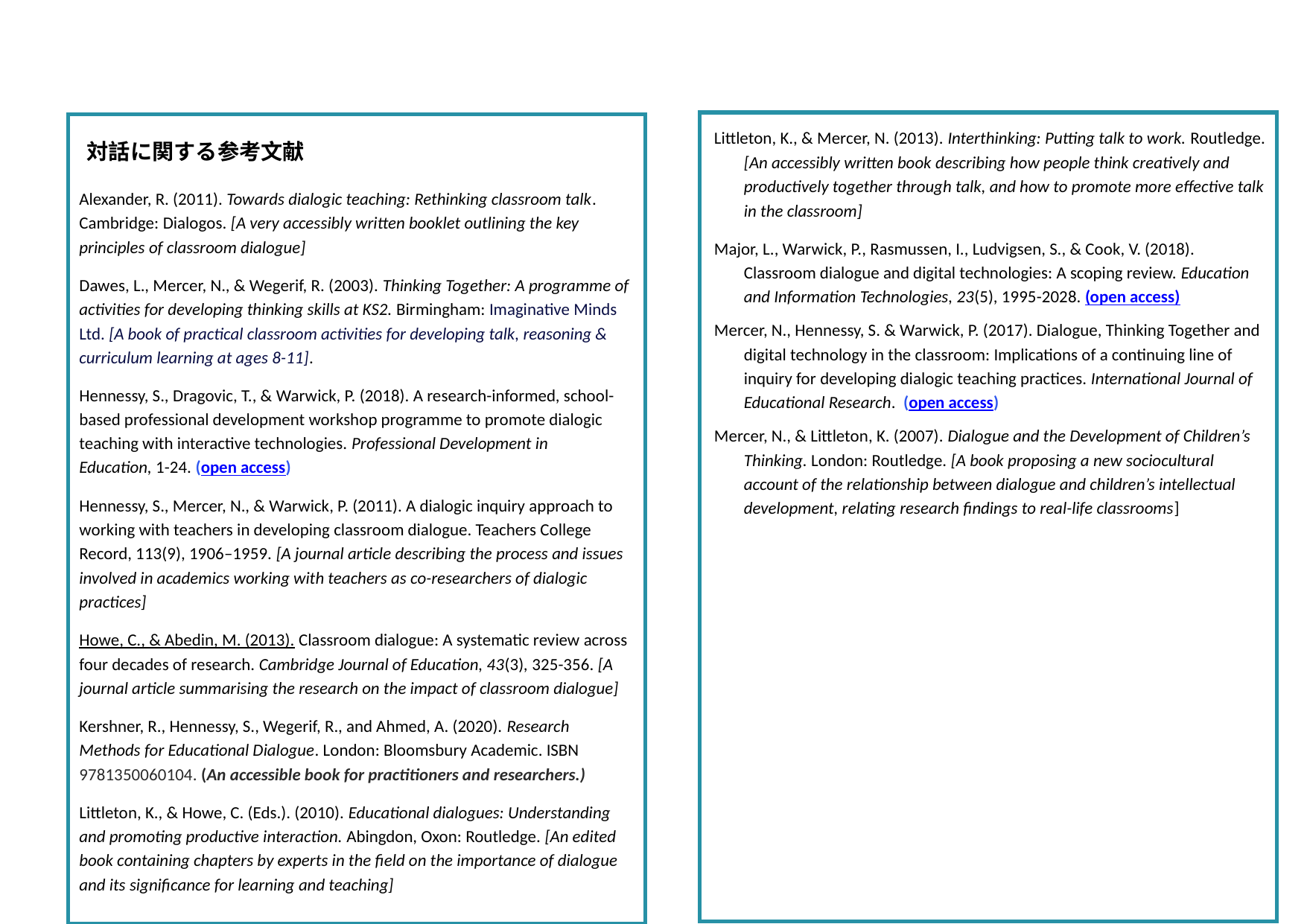

Littleton, K., & Mercer, N. (2013). Interthinking: Putting talk to work. Routledge. [An accessibly written book describing how people think creatively and productively together through talk, and how to promote more effective talk in the classroom]
Major, L., Warwick, P., Rasmussen, I., Ludvigsen, S., & Cook, V. (2018). Classroom dialogue and digital technologies: A scoping review. Education and Information Technologies, 23(5), 1995-2028. (open access)
Mercer, N., Hennessy, S. & Warwick, P. (2017). Dialogue, Thinking Together and digital technology in the classroom: Implications of a continuing line of inquiry for developing dialogic teaching practices. International Journal of Educational Research.  (open access)
Mercer, N., & Littleton, K. (2007). Dialogue and the Development of Children’s Thinking. London: Routledge. [A book proposing a new sociocultural account of the relationship between dialogue and children’s intellectual development, relating research findings to real-life classrooms]

Alexander, R. (2011). Towards dialogic teaching: Rethinking classroom talk. Cambridge: Dialogos. [A very accessibly written booklet outlining the key principles of classroom dialogue]
Dawes, L., Mercer, N., & Wegerif, R. (2003). Thinking Together: A programme of activities for developing thinking skills at KS2. Birmingham: Imaginative Minds Ltd. [A book of practical classroom activities for developing talk, reasoning & curriculum learning at ages 8-11].
Hennessy, S., Dragovic, T., & Warwick, P. (2018). A research-informed, school-based professional development workshop programme to promote dialogic teaching with interactive technologies. Professional Development in Education, 1-24. (open access)
Hennessy, S., Mercer, N., & Warwick, P. (2011). A dialogic inquiry approach to working with teachers in developing classroom dialogue. Teachers College Record, 113(9), 1906–1959. [A journal article describing the process and issues involved in academics working with teachers as co-researchers of dialogic practices]
Howe, C., & Abedin, M. (2013). Classroom dialogue: A systematic review across four decades of research. Cambridge Journal of Education, 43(3), 325-356. [A journal article summarising the research on the impact of classroom dialogue]
Kershner, R., Hennessy, S., Wegerif, R., and Ahmed, A. (2020). Research Methods for Educational Dialogue. London: Bloomsbury Academic. ISBN 9781350060104. (An accessible book for practitioners and researchers.)
Littleton, K., & Howe, C. (Eds.). (2010). Educational dialogues: Understanding and promoting productive interaction. Abingdon, Oxon: Routledge. [An edited book containing chapters by experts in the field on the importance of dialogue and its significance for learning and teaching]

対話に関する参考文献